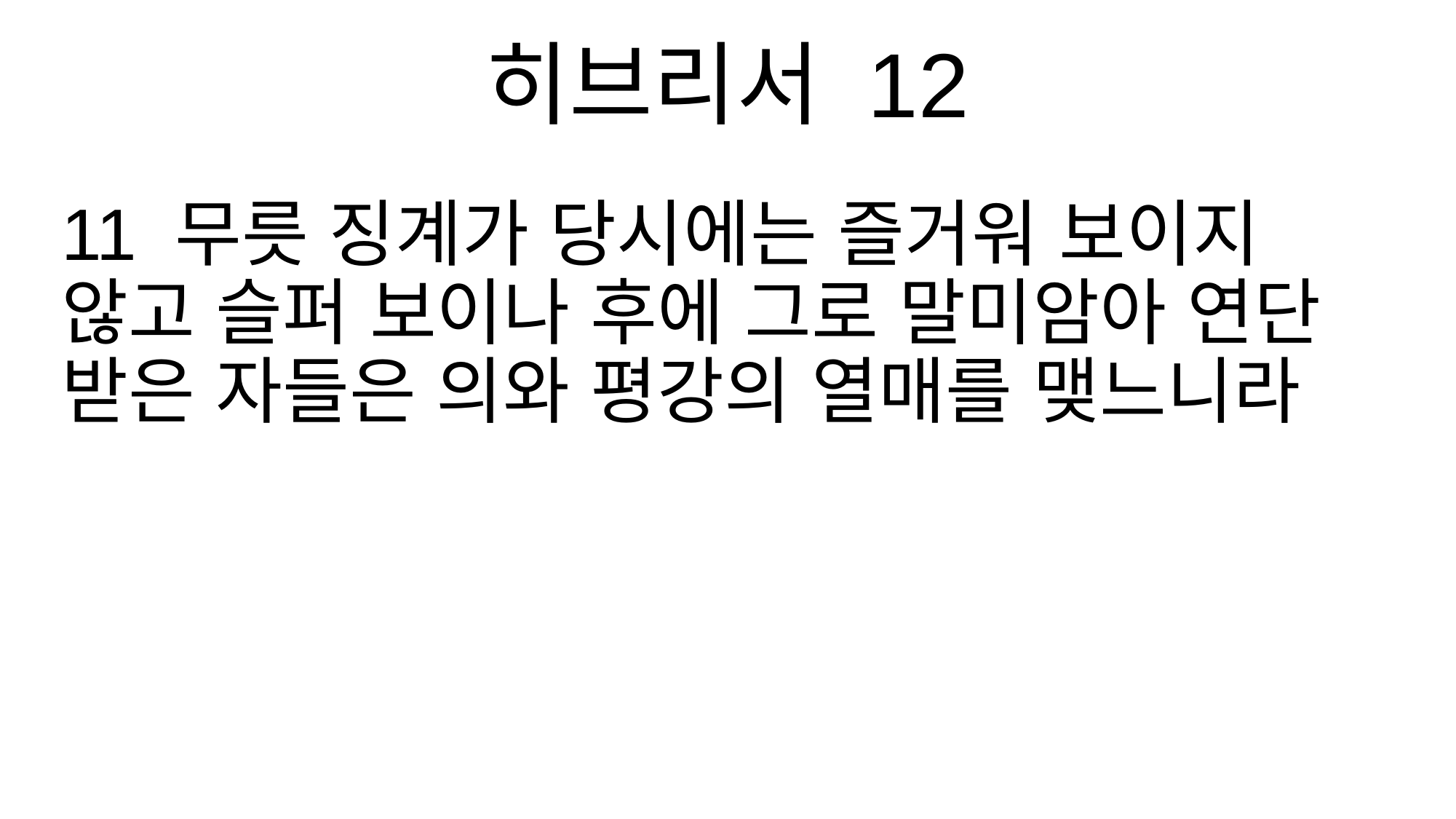

히브리서 12
11 무릇 징계가 당시에는 즐거워 보이지 않고 슬퍼 보이나 후에 그로 말미암아 연단 받은 자들은 의와 평강의 열매를 맺느니라